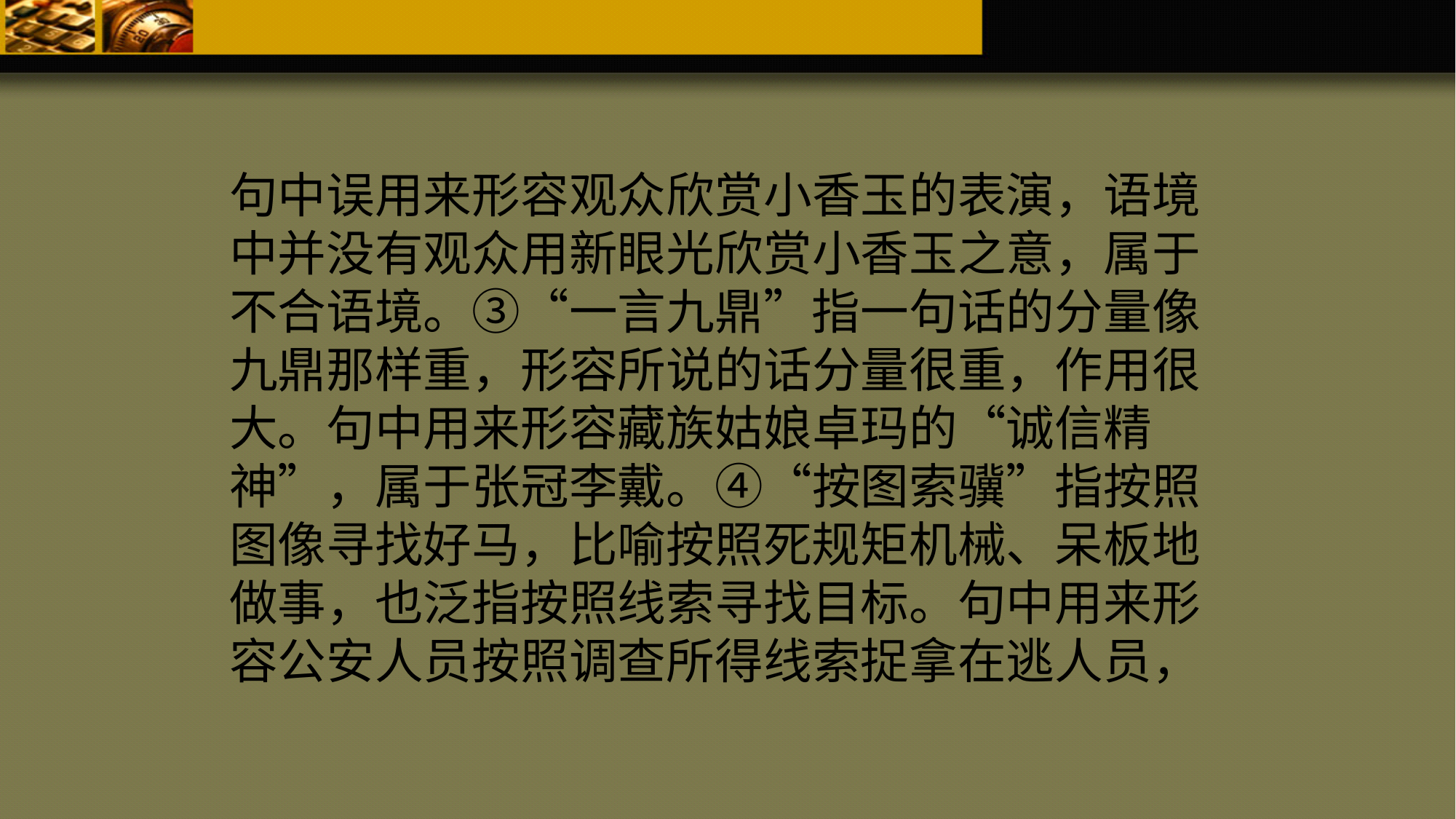

句中误用来形容观众欣赏小香玉的表演，语境中并没有观众用新眼光欣赏小香玉之意，属于不合语境。③“一言九鼎”指一句话的分量像九鼎那样重，形容所说的话分量很重，作用很大。句中用来形容藏族姑娘卓玛的“诚信精神”，属于张冠李戴。④“按图索骥”指按照图像寻找好马，比喻按照死规矩机械、呆板地做事，也泛指按照线索寻找目标。句中用来形容公安人员按照调查所得线索捉拿在逃人员，